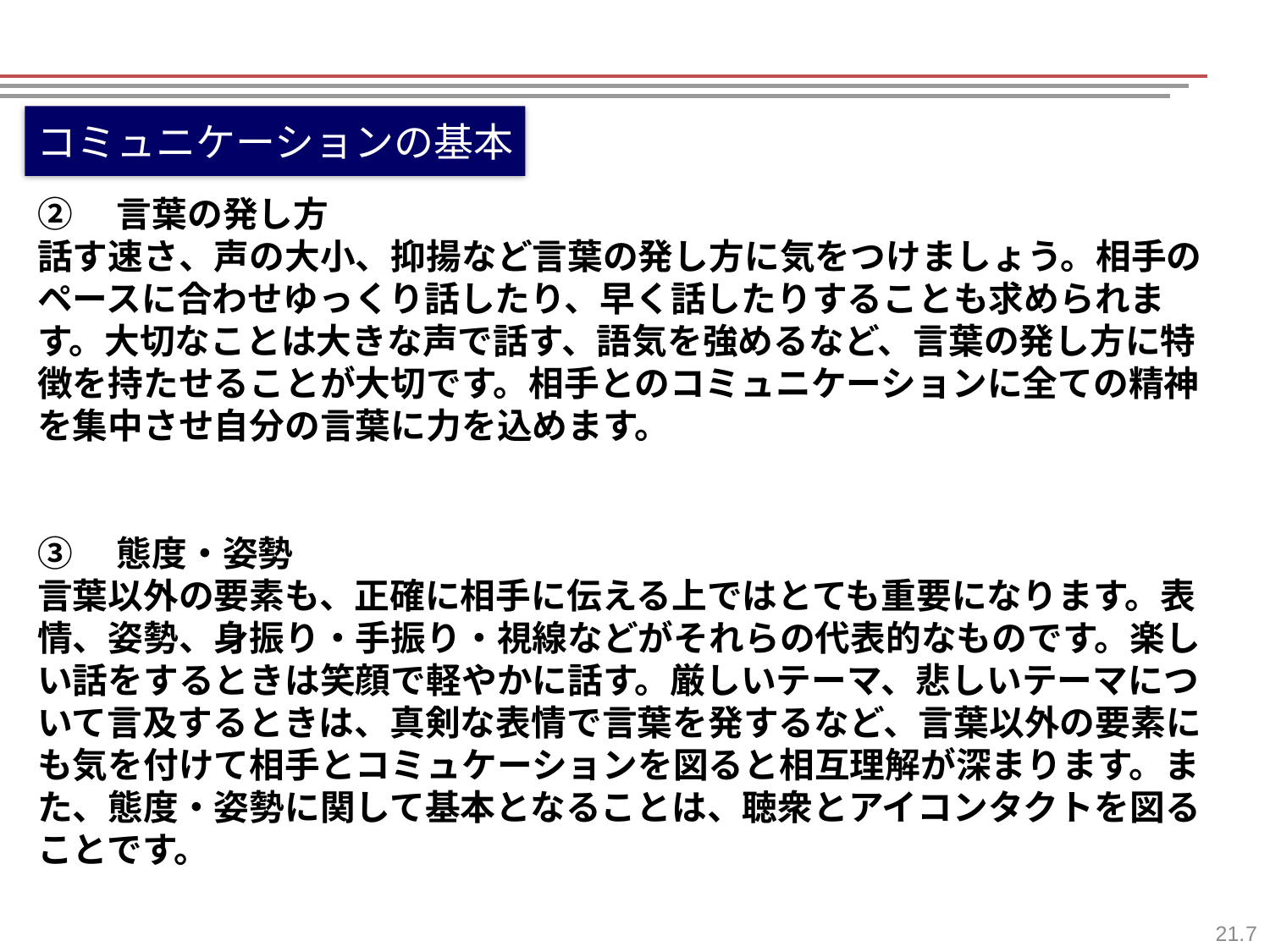

コミュニケーションの基本
②　言葉の発し方
話す速さ、声の大小、抑揚など言葉の発し方に気をつけましょう。相手のペースに合わせゆっくり話したり、早く話したりすることも求められます。大切なことは大きな声で話す、語気を強めるなど、言葉の発し方に特徴を持たせることが大切です。相手とのコミュニケーションに全ての精神を集中させ自分の言葉に力を込めます。

③　態度・姿勢
言葉以外の要素も、正確に相手に伝える上ではとても重要になります。表情、姿勢、身振り・手振り・視線などがそれらの代表的なものです。楽しい話をするときは笑顔で軽やかに話す。厳しいテーマ、悲しいテーマについて言及するときは、真剣な表情で言葉を発するなど、言葉以外の要素にも気を付けて相手とコミュケーションを図ると相互理解が深まります。また、態度・姿勢に関して基本となることは、聴衆とアイコンタクトを図ることです。
7